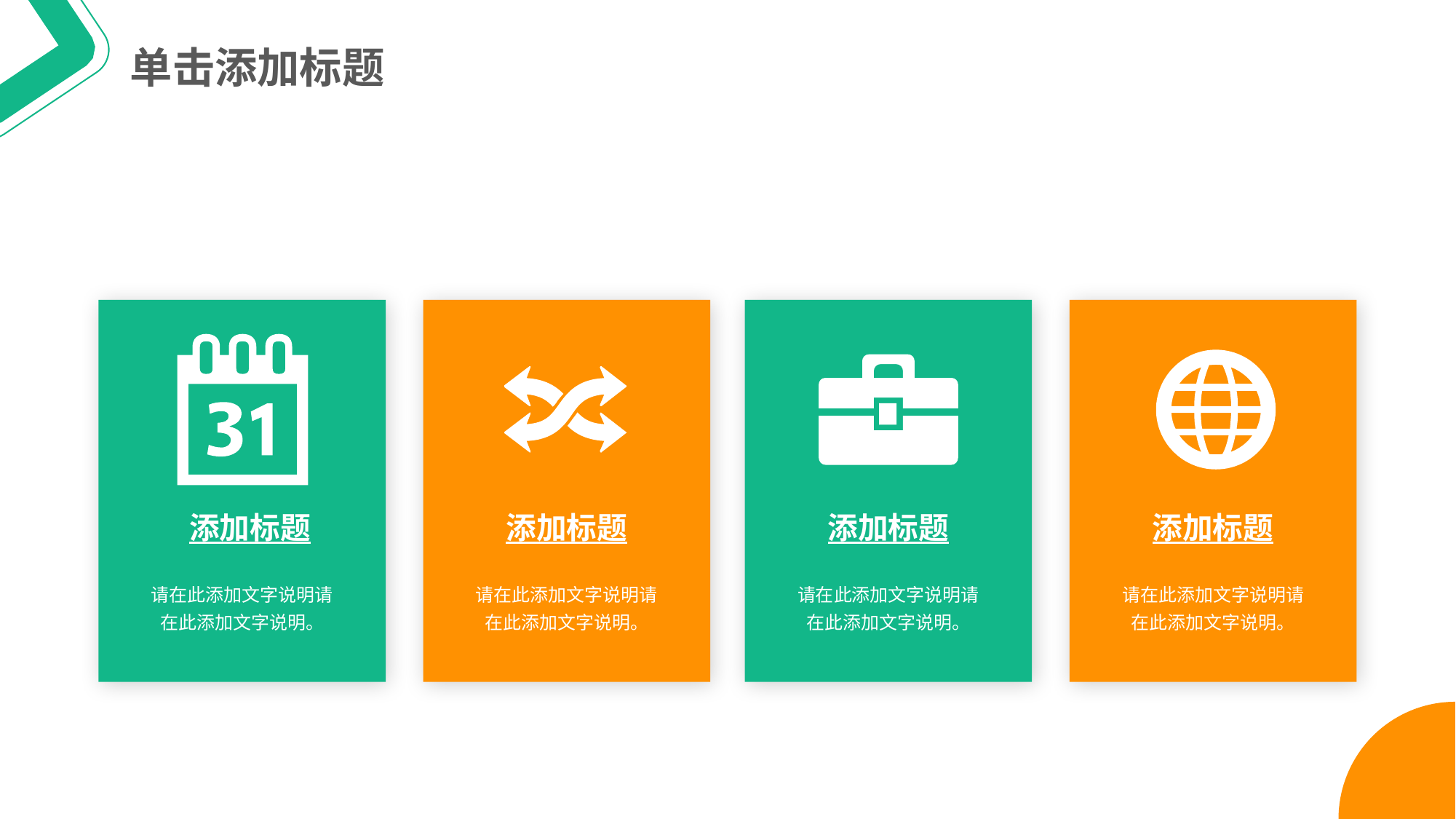

单击添加标题

添加标题
请在此添加文字说明请在此添加文字说明。

添加标题
请在此添加文字说明请在此添加文字说明。

添加标题
请在此添加文字说明请在此添加文字说明。

添加标题
请在此添加文字说明请在此添加文字说明。